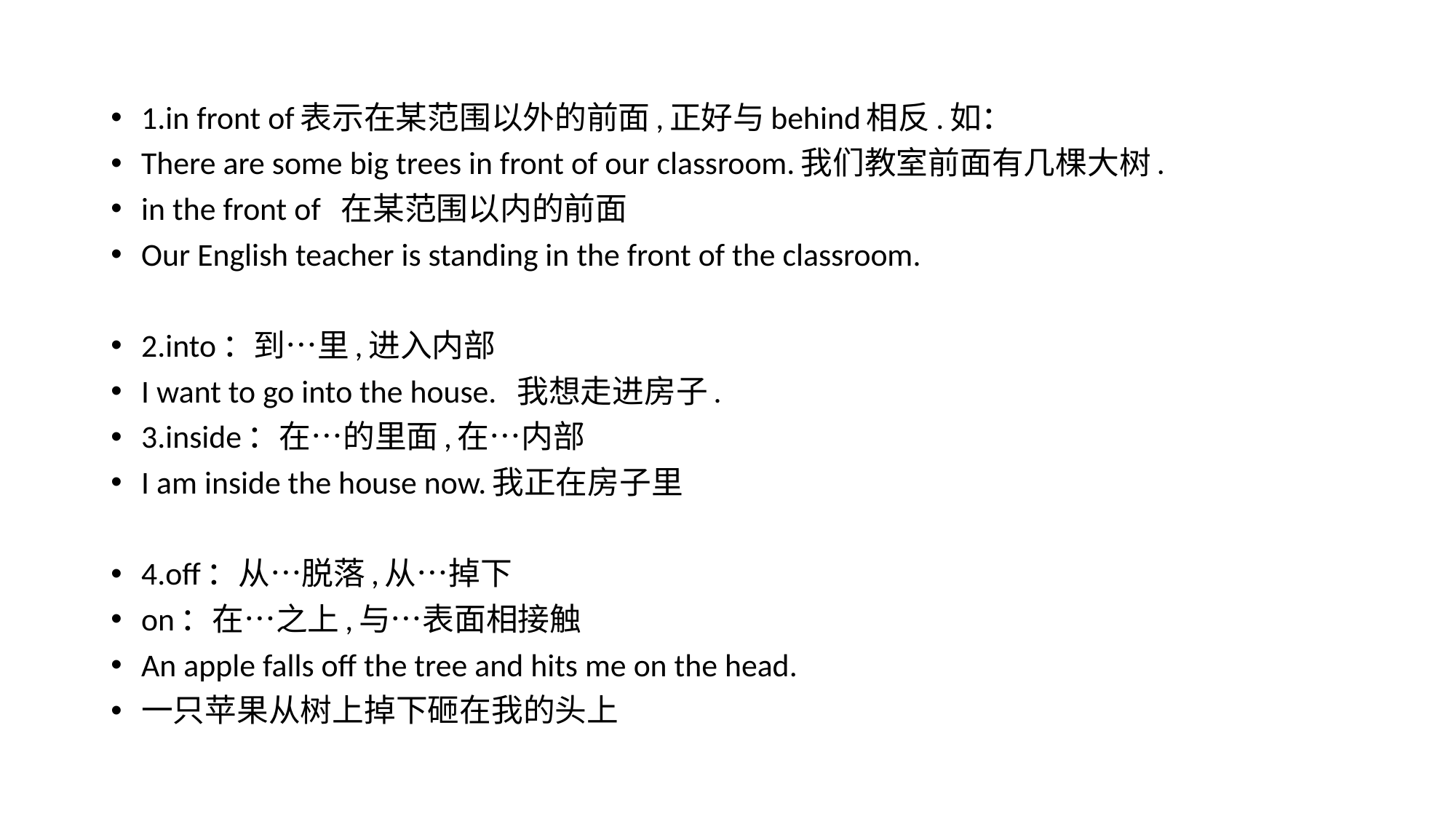

#
1.in front of表示在某范围以外的前面,正好与behind相反.如：
There are some big trees in front of our classroom.我们教室前面有几棵大树.
in the front of  在某范围以内的前面
Our English teacher is standing in the front of the classroom.

2.into：到…里,进入内部
I want to go into the house.  我想走进房子.
3.inside：在…的里面,在…内部
I am inside the house now.我正在房子里

4.off：从…脱落,从…掉下
on：在…之上,与…表面相接触
An apple falls off the tree and hits me on the head.
一只苹果从树上掉下砸在我的头上